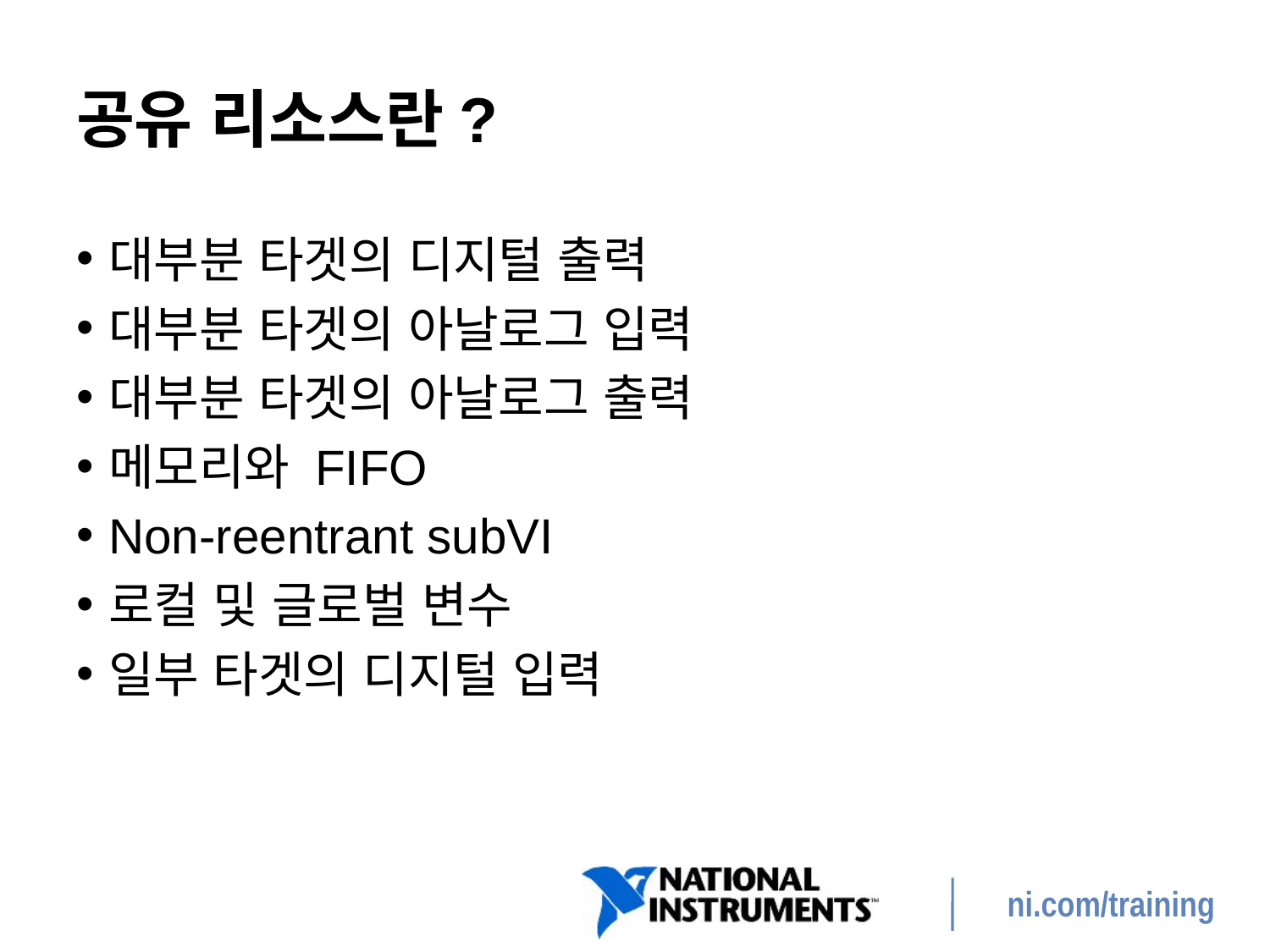

# 공유 리소스란?
대부분 타겟의 디지털 출력
대부분 타겟의 아날로그 입력
대부분 타겟의 아날로그 출력
메모리와 FIFO
Non-reentrant subVI
로컬 및 글로벌 변수
일부 타겟의 디지털 입력